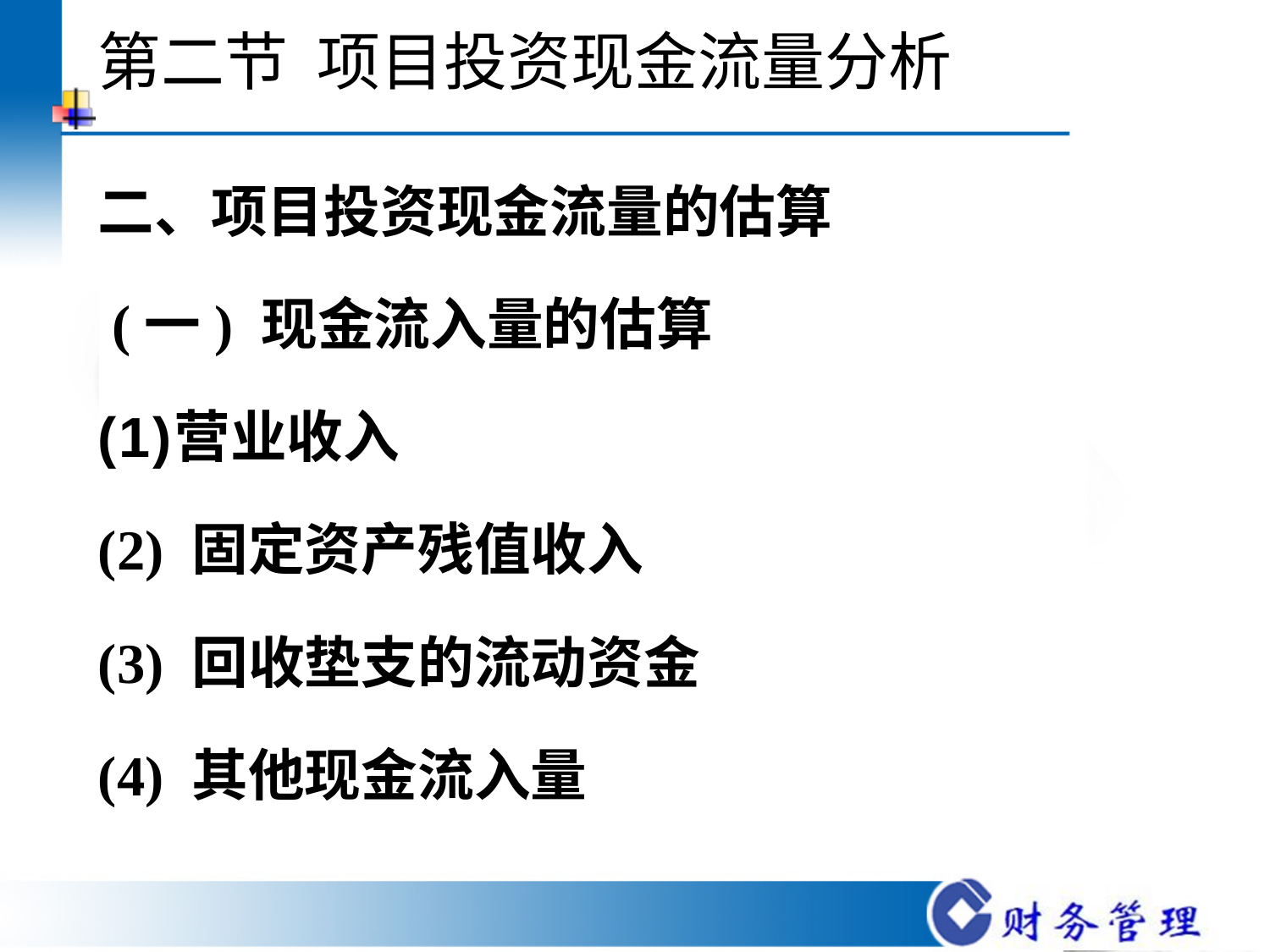

# 第二节  项目投资现金流量分析
二、项目投资现金流量的估算
 (一) 现金流入量的估算
营业收入
(2) 固定资产残值收入
(3) 回收垫支的流动资金
(4) 其他现金流入量
6